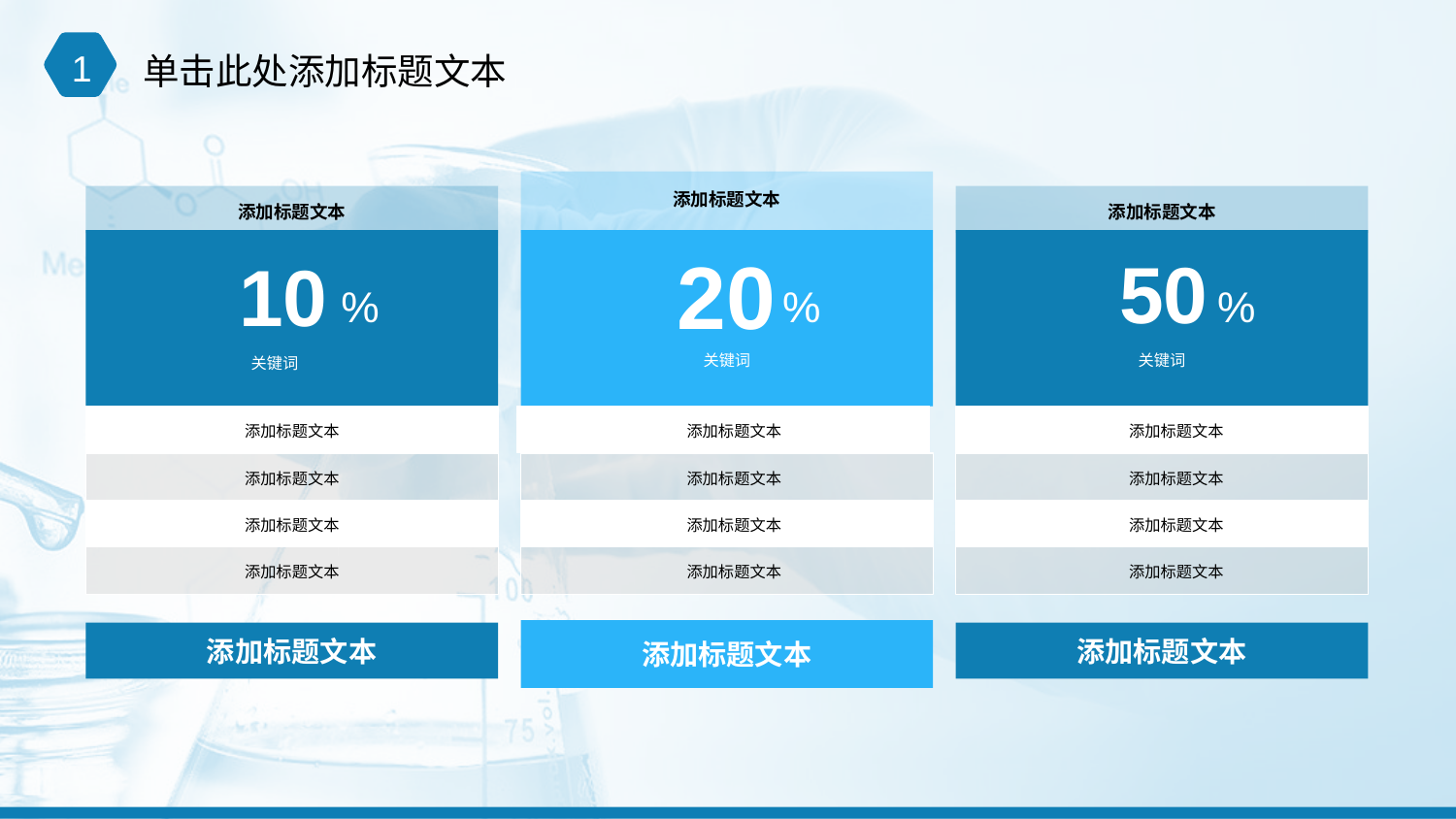

1
单击此处添加标题文本

添加标题文本

20
%
关键词

添加标题文本

添加标题文本

添加标题文本

添加标题文本
添加标题文本

添加标题文本

10
%
关键词

添加标题文本

添加标题文本

添加标题文本

添加标题文本
添加标题文本

添加标题文本

50
%
关键词

添加标题文本

添加标题文本

添加标题文本

添加标题文本
添加标题文本